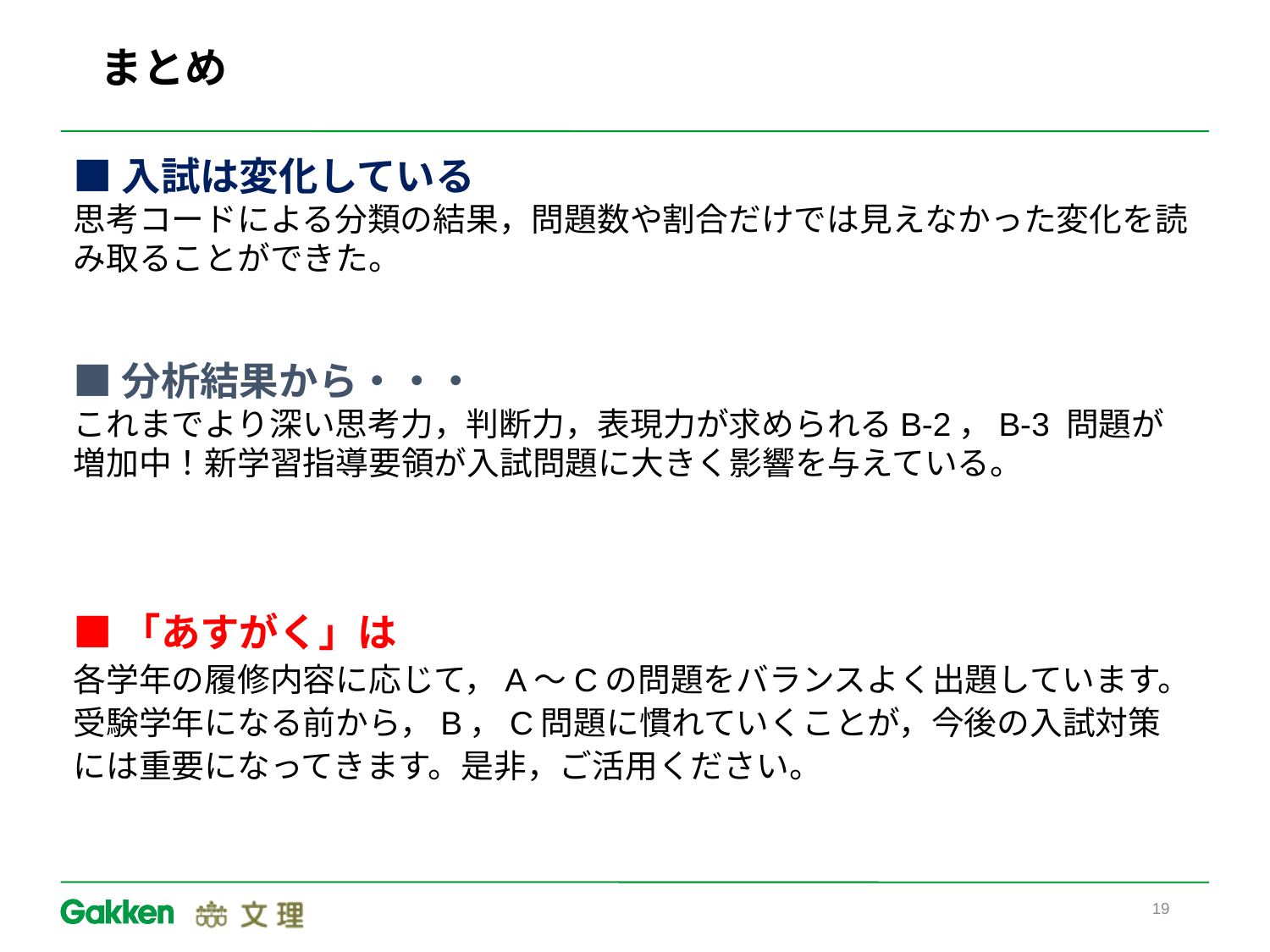

# まとめ
■入試は変化している
思考コードによる分類の結果，問題数や割合だけでは見えなかった変化を読み取ることができた。

■分析結果から・・・
これまでより深い思考力，判断力，表現力が求められるB-2，B-3 問題が増加中！新学習指導要領が入試問題に大きく影響を与えている。

■「あすがく」は
各学年の履修内容に応じて，A～Cの問題をバランスよく出題しています。受験学年になる前から，B，C問題に慣れていくことが，今後の入試対策には重要になってきます。是非，ご活用ください。

19